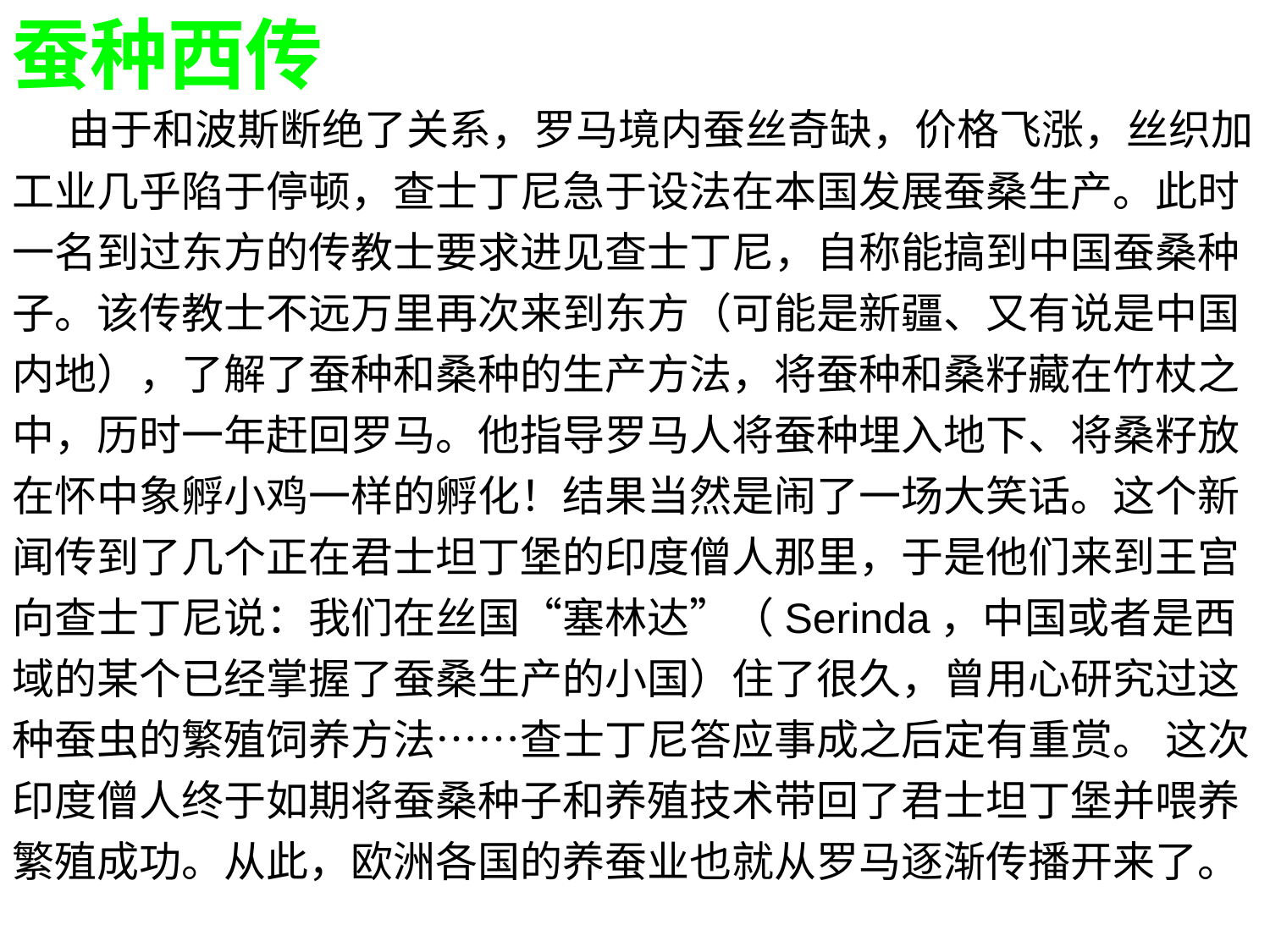

蚕种西传
    由于和波斯断绝了关系，罗马境内蚕丝奇缺，价格飞涨，丝织加工业几乎陷于停顿，查士丁尼急于设法在本国发展蚕桑生产。此时一名到过东方的传教士要求进见查士丁尼，自称能搞到中国蚕桑种子。该传教士不远万里再次来到东方（可能是新疆、又有说是中国内地），了解了蚕种和桑种的生产方法，将蚕种和桑籽藏在竹杖之中，历时一年赶回罗马。他指导罗马人将蚕种埋入地下、将桑籽放在怀中象孵小鸡一样的孵化！结果当然是闹了一场大笑话。这个新闻传到了几个正在君士坦丁堡的印度僧人那里，于是他们来到王宫向查士丁尼说：我们在丝国“塞林达”（Serinda，中国或者是西域的某个已经掌握了蚕桑生产的小国）住了很久，曾用心研究过这种蚕虫的繁殖饲养方法……查士丁尼答应事成之后定有重赏。 这次印度僧人终于如期将蚕桑种子和养殖技术带回了君士坦丁堡并喂养繁殖成功。从此，欧洲各国的养蚕业也就从罗马逐渐传播开来了。